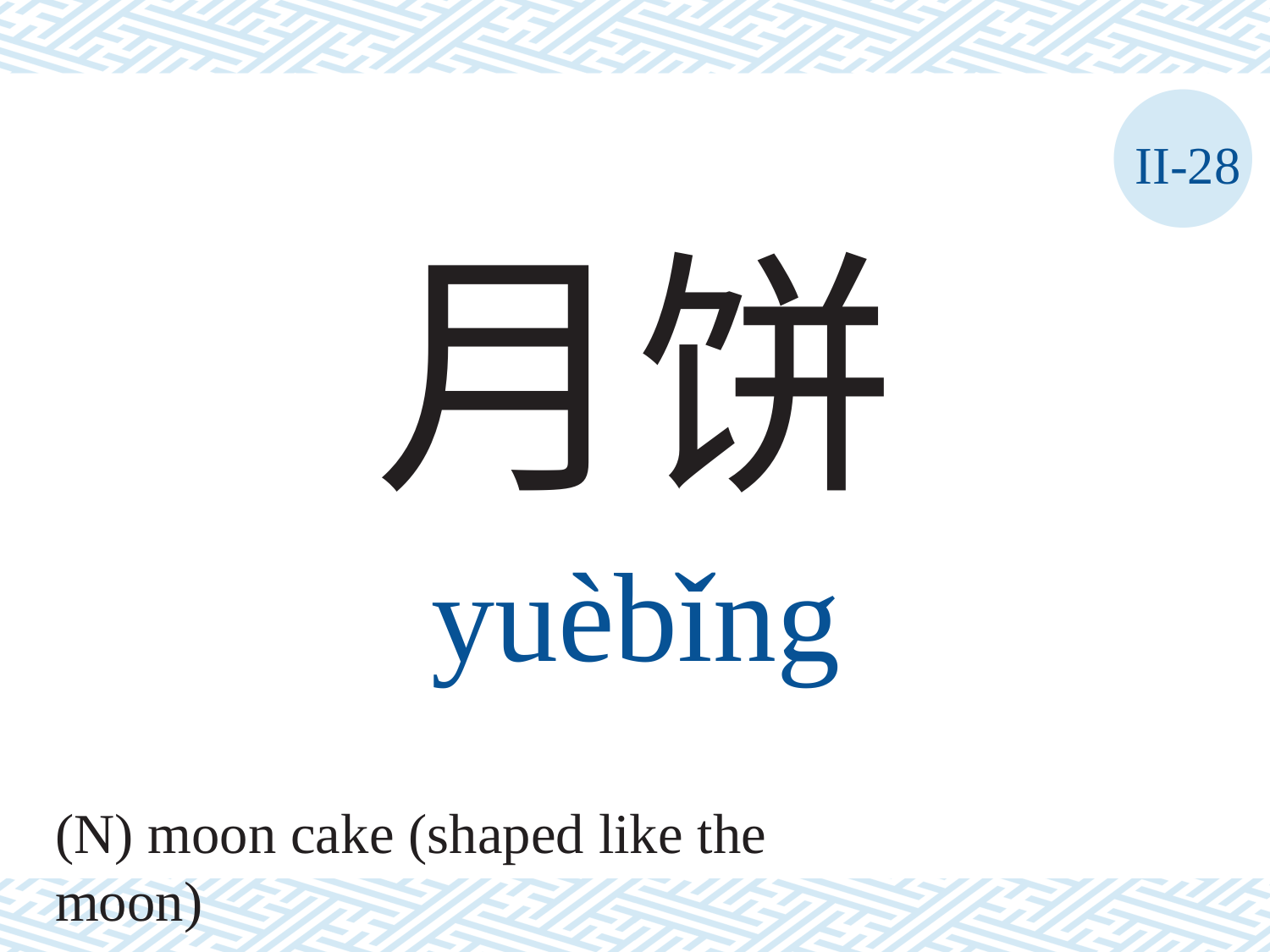

II-28
月饼
yuèbǐng
(N) moon cake (shaped like the moon)